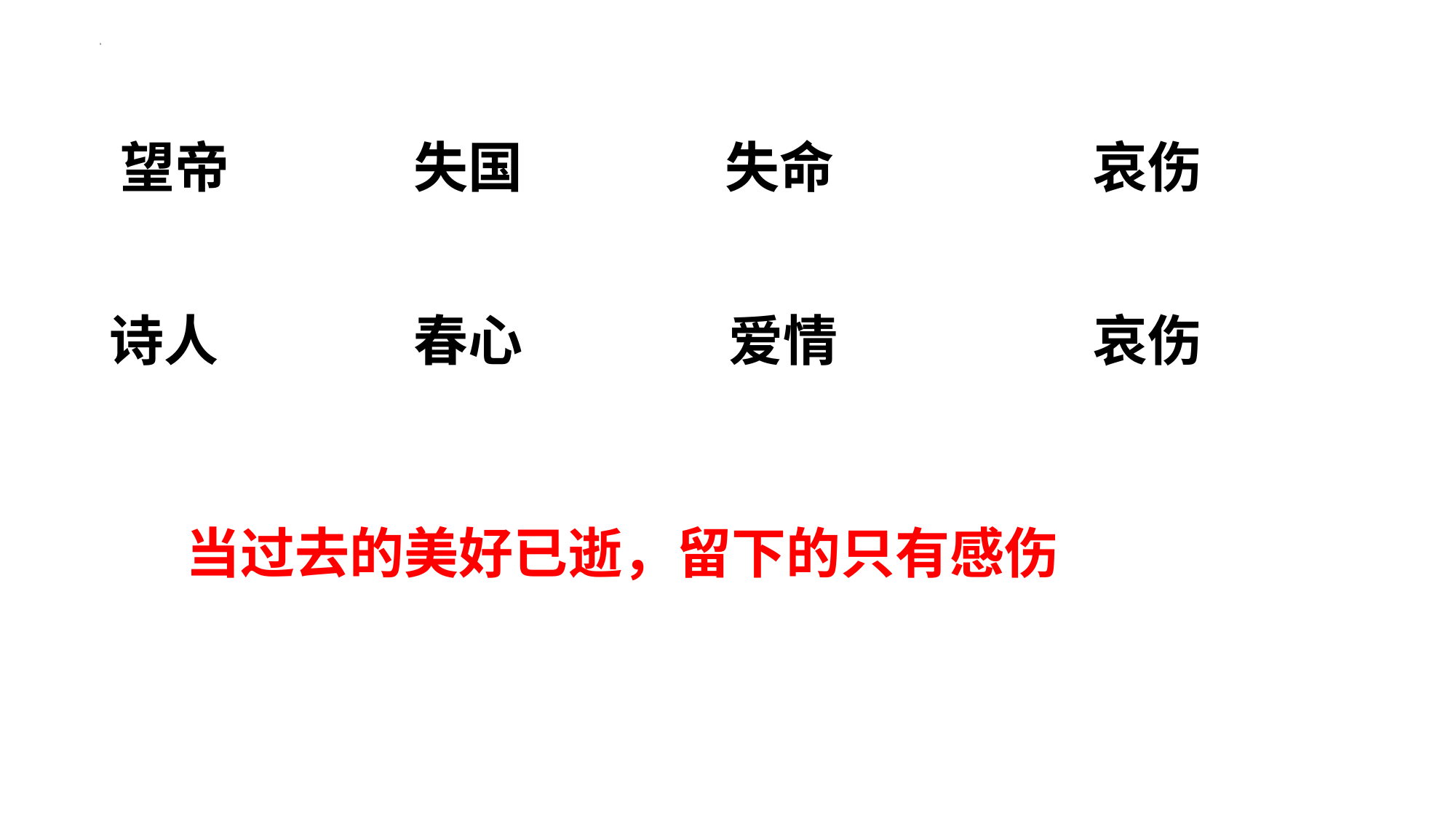

望帝
失国
失命
哀伤
诗人
春心
爱情
哀伤
当过去的美好已逝，留下的只有感伤